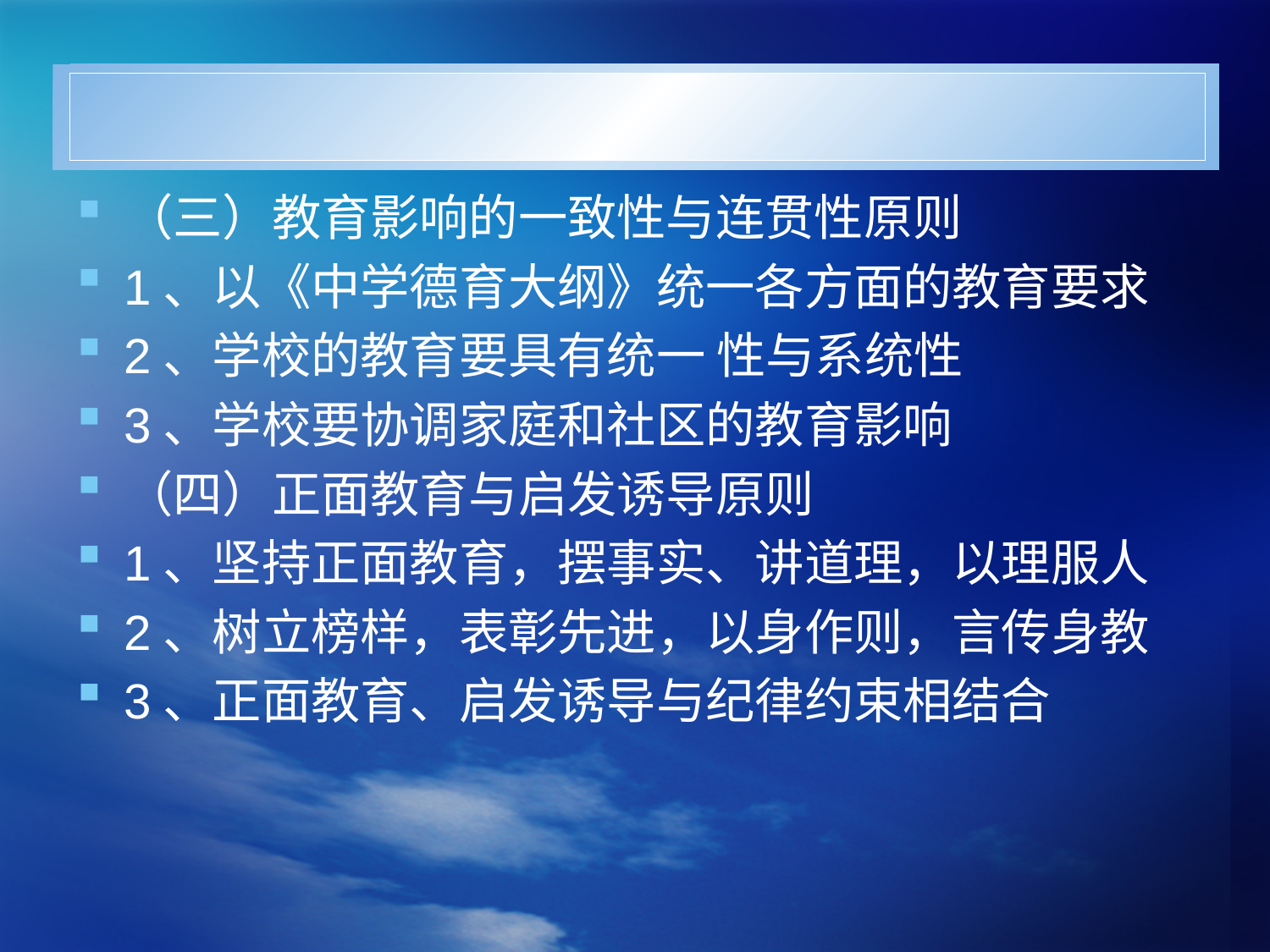

#
（三）教育影响的一致性与连贯性原则
1、以《中学德育大纲》统一各方面的教育要求
2、学校的教育要具有统一 性与系统性
3、学校要协调家庭和社区的教育影响
（四）正面教育与启发诱导原则
1、坚持正面教育，摆事实、讲道理，以理服人
2、树立榜样，表彰先进，以身作则，言传身教
3、正面教育、启发诱导与纪律约束相结合